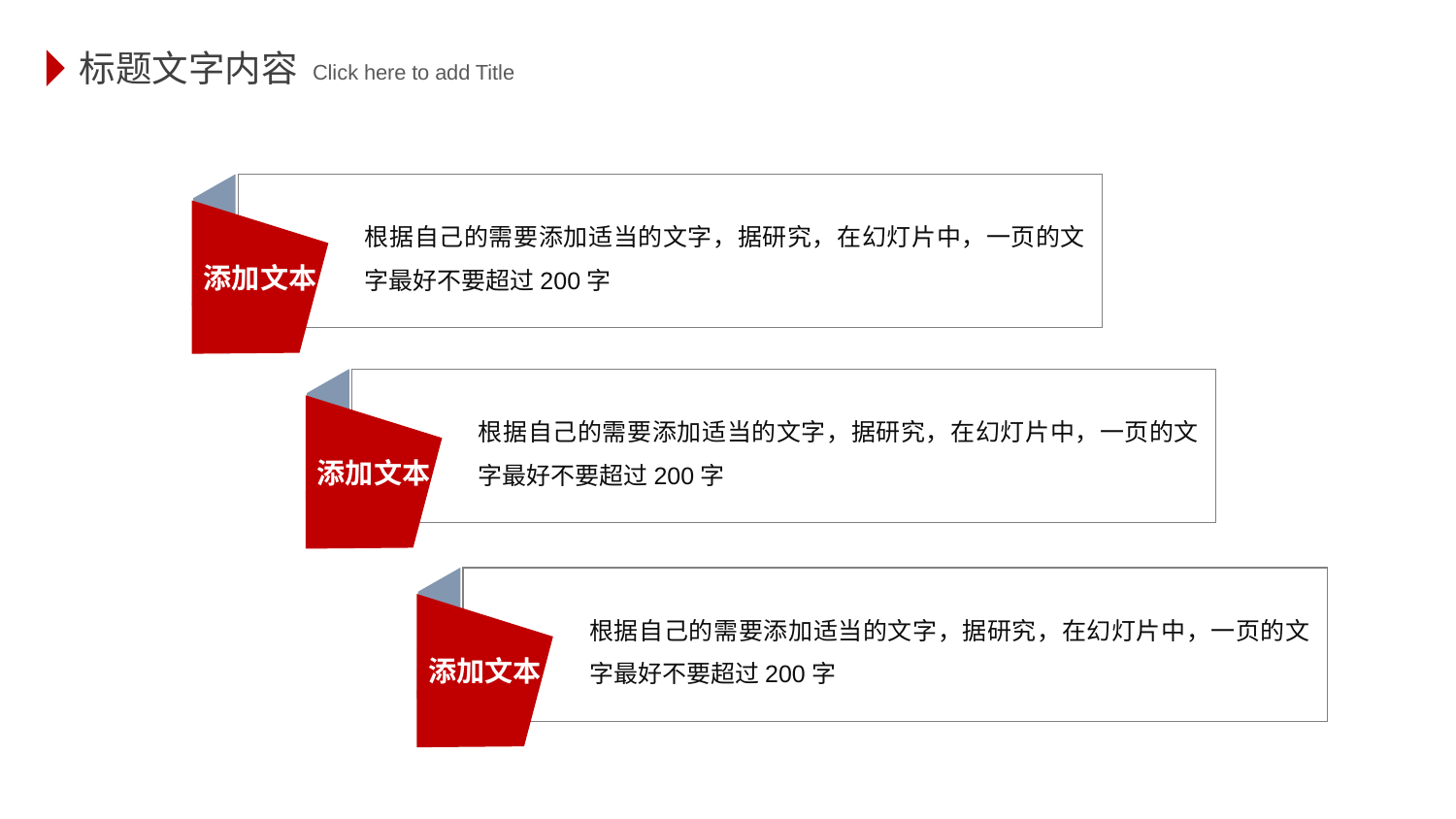

标题文字内容
  Click here to add Title

根据自己的需要添加适当的文字，据研究，在幻灯片中，一页的文字最好不要超过200字
添加文本

根据自己的需要添加适当的文字，据研究，在幻灯片中，一页的文字最好不要超过200字
添加文本

根据自己的需要添加适当的文字，据研究，在幻灯片中，一页的文字最好不要超过200字
添加文本